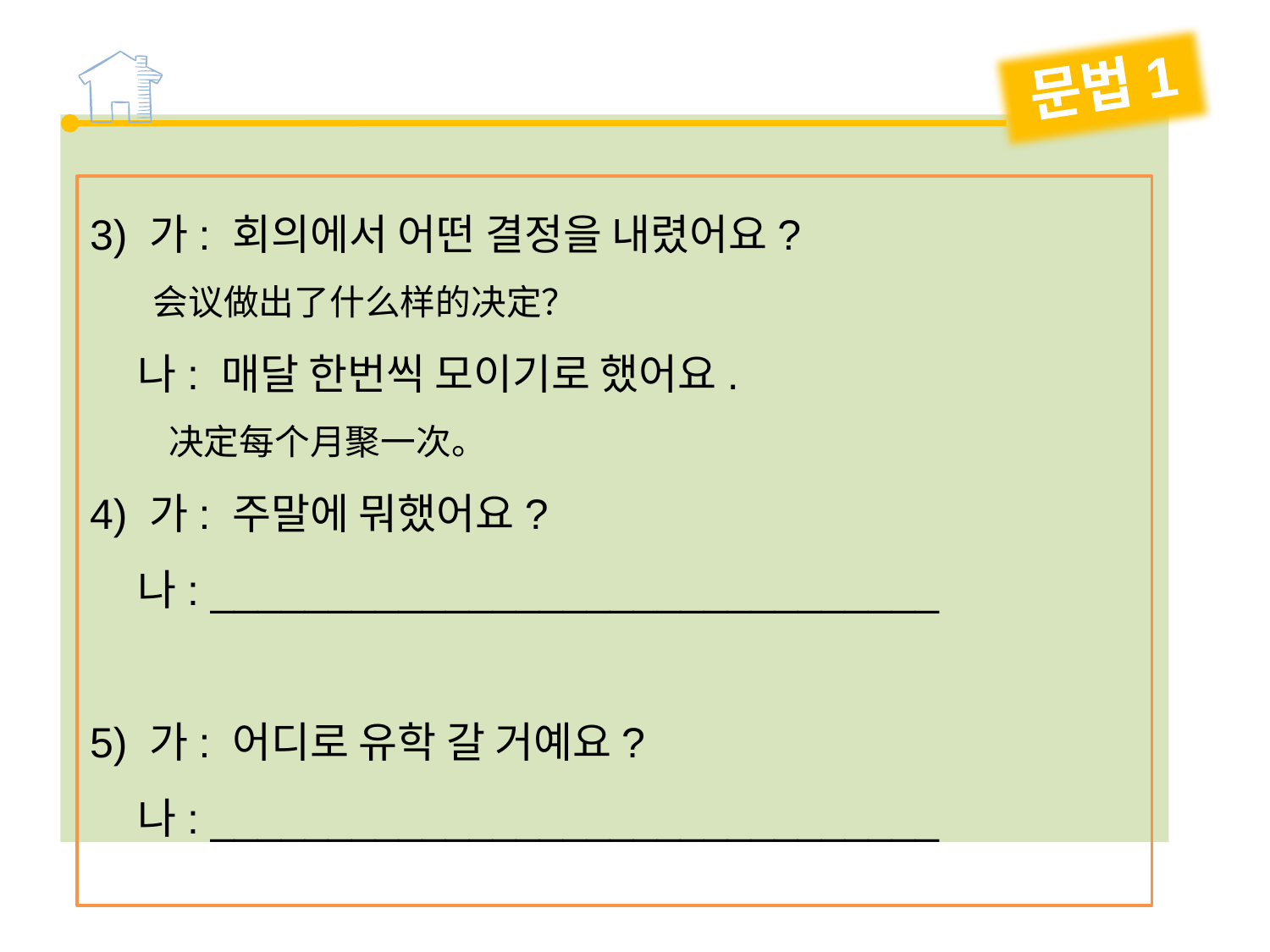

문법1

3) 가: 회의에서 어떤 결정을 내렸어요?
       会议做出了什么样的决定？
    나: 매달 한번씩 모이기로 했어요.
         决定每个月聚一次。
4) 가: 주말에 뭐했어요?
    나: _______________________________
5) 가: 어디로 유학 갈 거예요?
    나: _______________________________